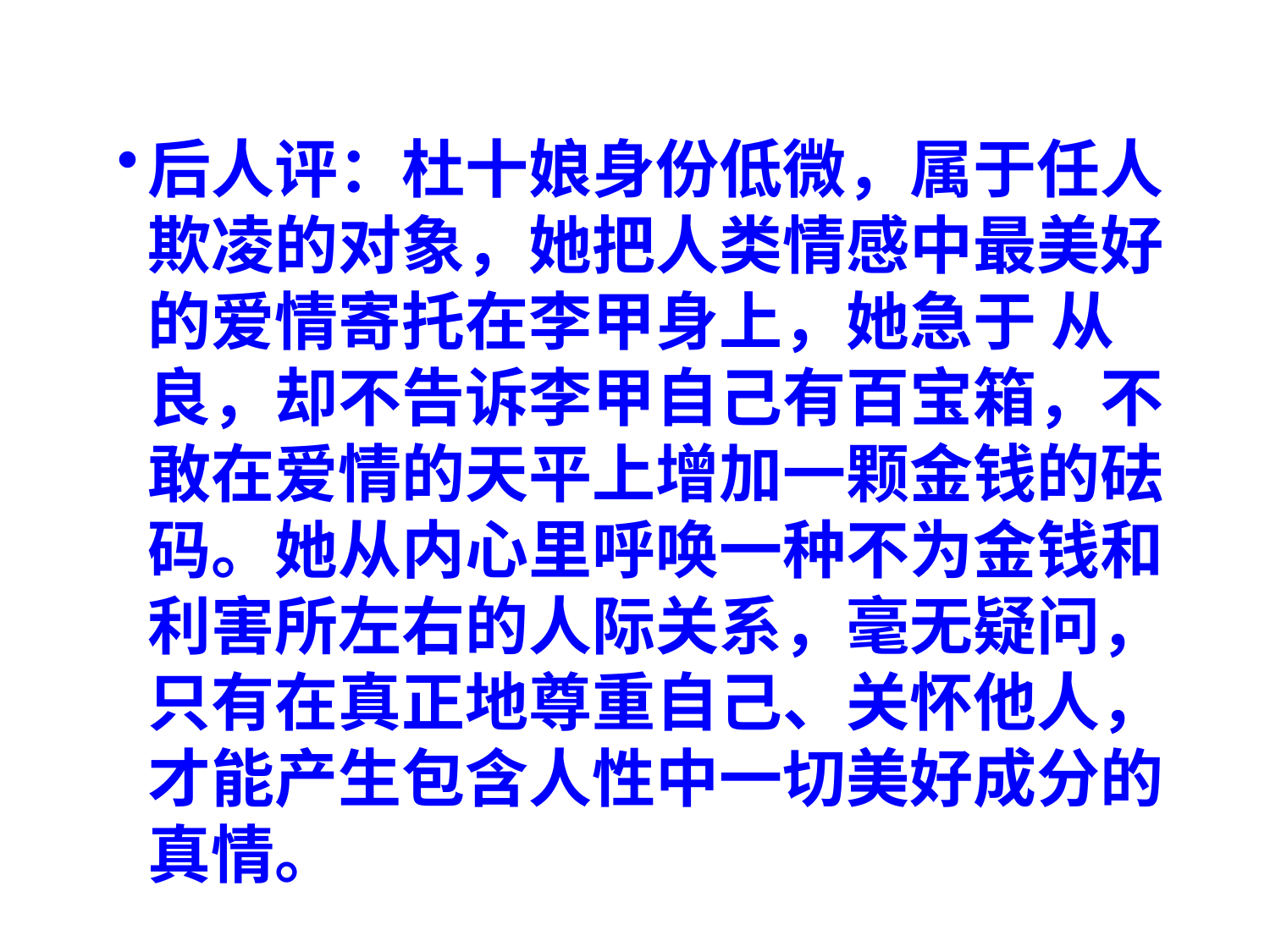

后人评：杜十娘身份低微，属于任人欺凌的对象，她把人类情感中最美好的爱情寄托在李甲身上，她急于 从良，却不告诉李甲自己有百宝箱，不敢在爱情的天平上增加一颗金钱的砝码。她从内心里呼唤一种不为金钱和利害所左右的人际关系，毫无疑问，只有在真正地尊重自己、关怀他人，才能产生包含人性中一切美好成分的真情。